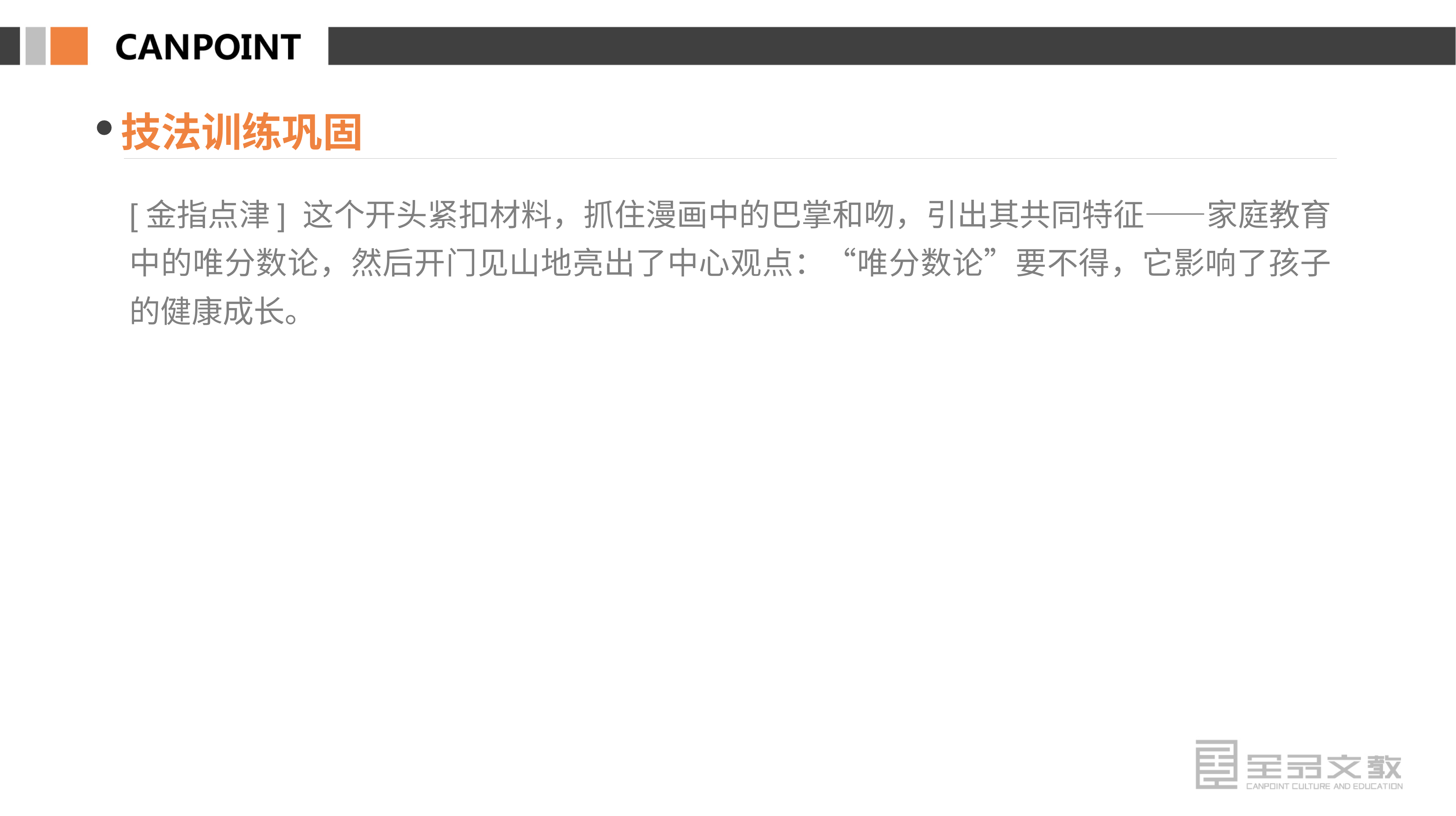

技法训练巩固

[金指点津] 这个开头紧扣材料，抓住漫画中的巴掌和吻，引出其共同特征——家庭教育中的唯分数论，然后开门见山地亮出了中心观点：“唯分数论”要不得，它影响了孩子的健康成长。